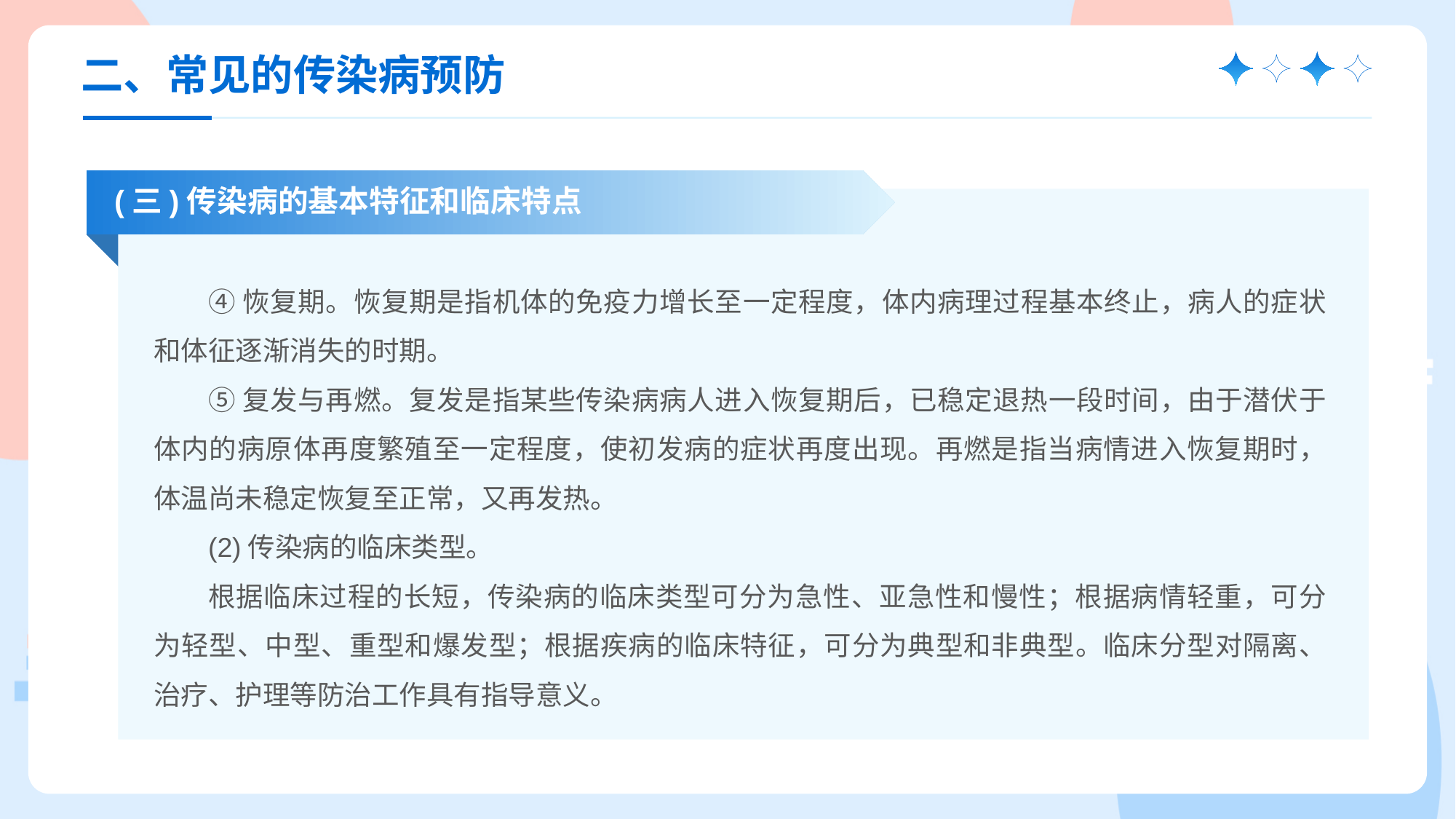

二、常见的传染病预防
(三)传染病的基本特征和临床特点

④恢复期。恢复期是指机体的免疫力增长至一定程度，体内病理过程基本终止，病人的症状和体征逐渐消失的时期。
⑤复发与再燃。复发是指某些传染病病人进入恢复期后，已稳定退热一段时间，由于潜伏于体内的病原体再度繁殖至一定程度，使初发病的症状再度出现。再燃是指当病情进入恢复期时，体温尚未稳定恢复至正常，又再发热。
(2)传染病的临床类型。
根据临床过程的长短，传染病的临床类型可分为急性、亚急性和慢性；根据病情轻重，可分为轻型、中型、重型和爆发型；根据疾病的临床特征，可分为典型和非典型。临床分型对隔离、治疗、护理等防治工作具有指导意义。